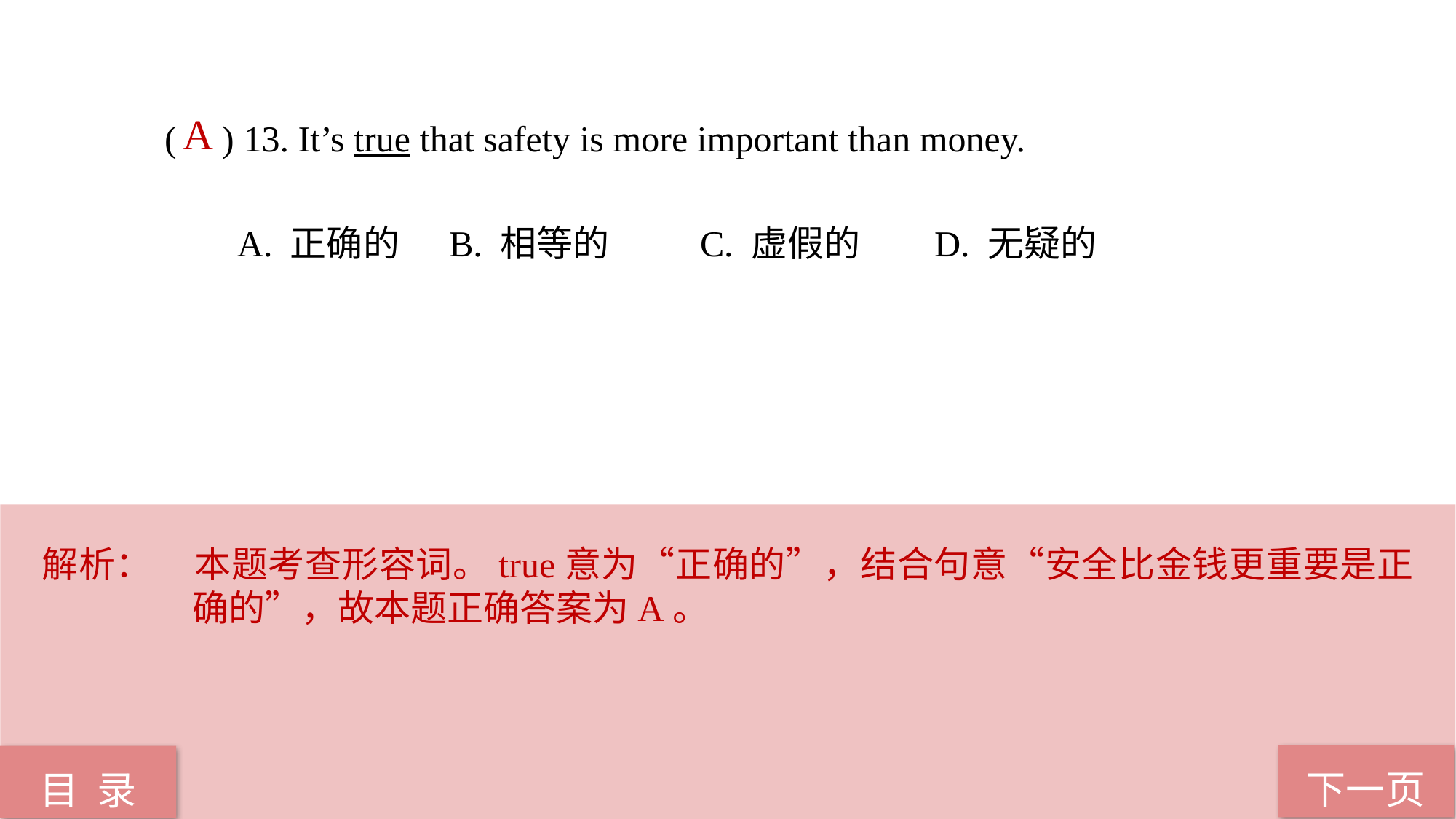

A
(     ) 13. It’s true that safety is more important than money.

        A. 正确的     B. 相等的          C. 虚假的        D. 无疑的
解析：	本题考查形容词。true意为“正确的”，结合句意“安全比金钱更重要是正确的”，故本题正确答案为A。